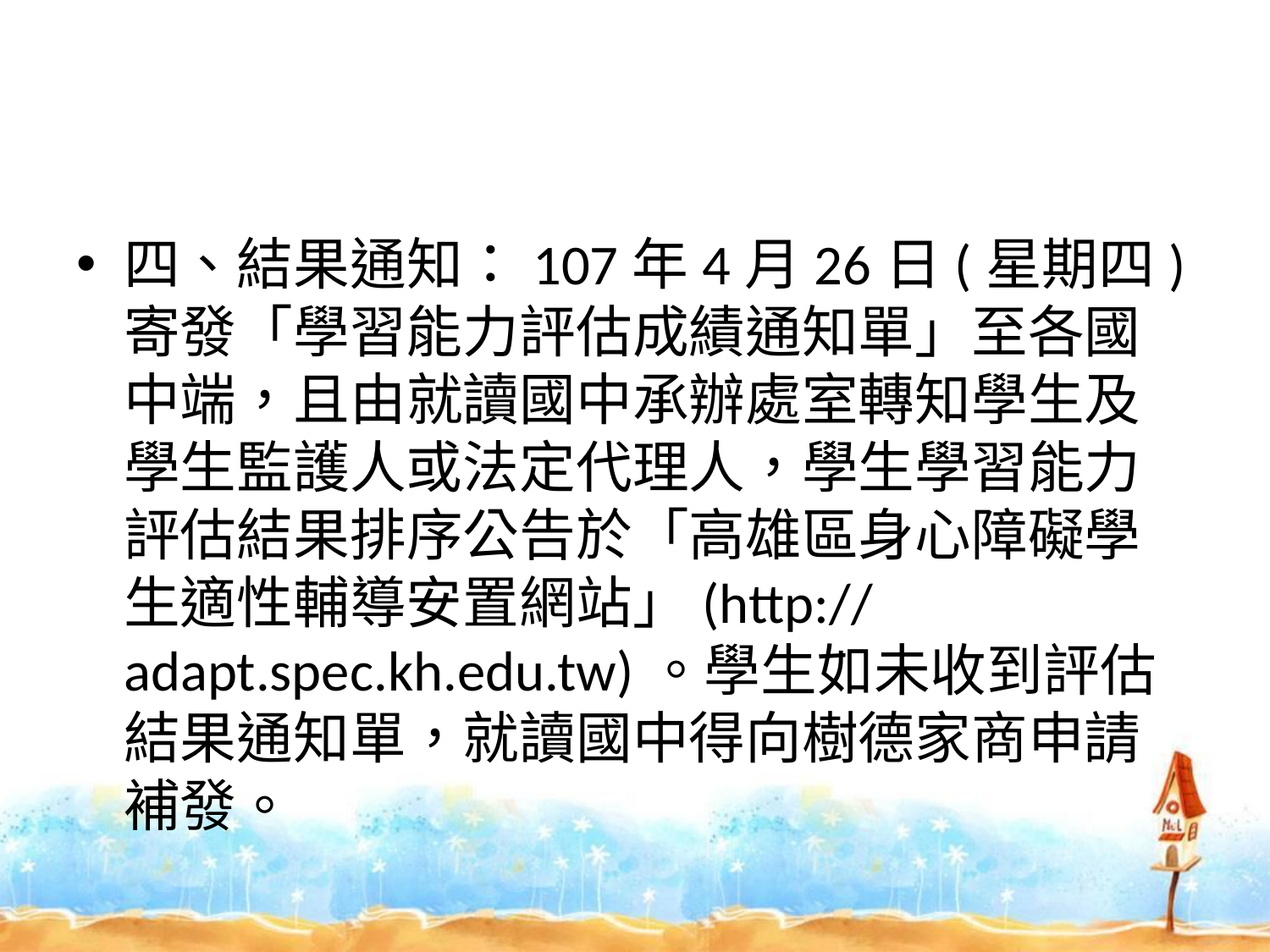

#
四、結果通知：107年4月26日(星期四)寄發「學習能力評估成績通知單」至各國中端，且由就讀國中承辦處室轉知學生及學生監護人或法定代理人，學生學習能力評估結果排序公告於「高雄區身心障礙學生適性輔導安置網站」(http://adapt.spec.kh.edu.tw)。學生如未收到評估結果通知單，就讀國中得向樹德家商申請補發。